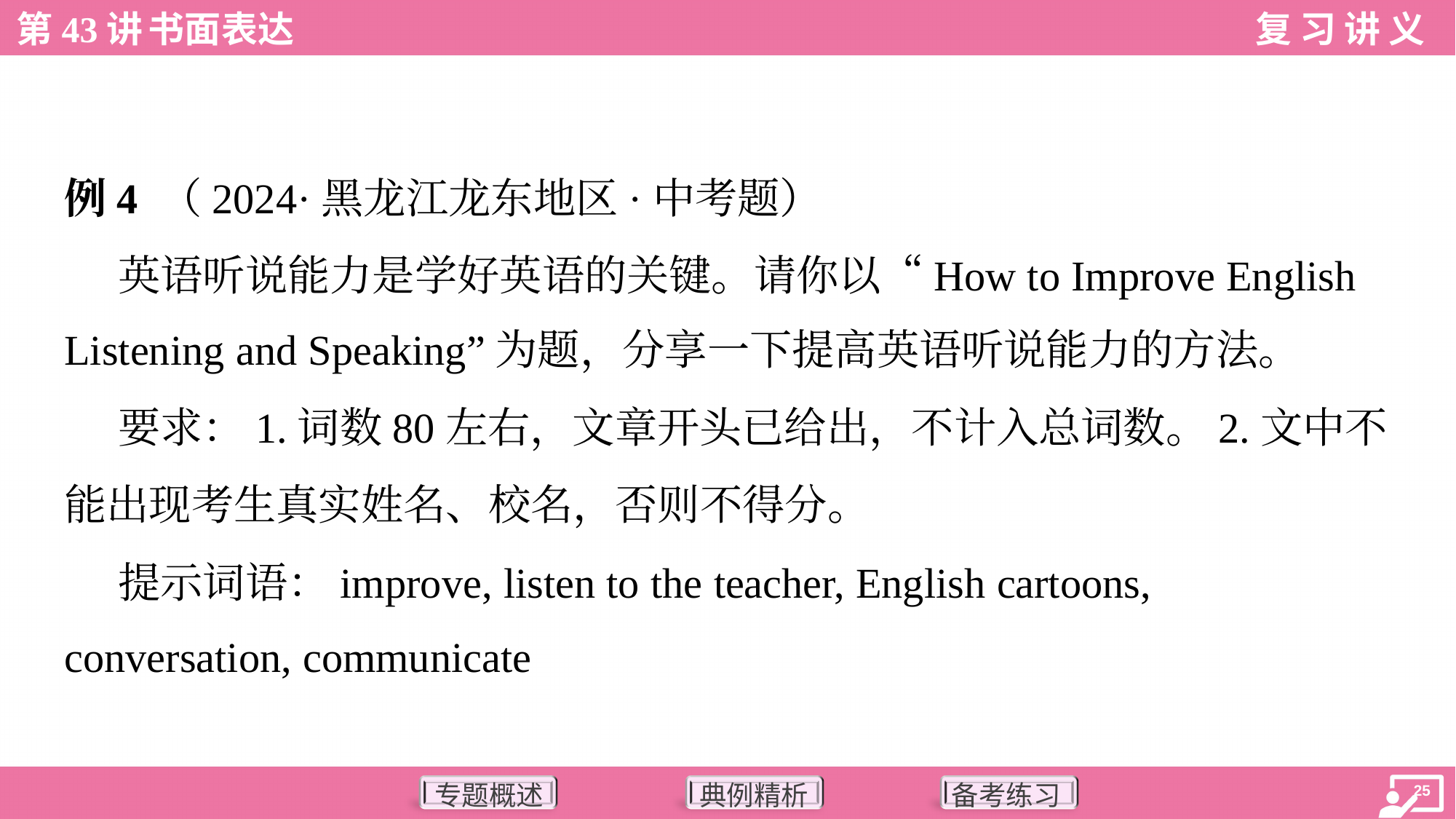

例4 （2024·黑龙江龙东地区·中考题）
    英语听说能力是学好英语的关键。请你以“How to Improve English
Listening and Speaking”为题，分享一下提高英语听说能力的方法。
    要求：1.词数80左右，文章开头已给出，不计入总词数。2.文中不
能出现考生真实姓名、校名，否则不得分。
    提示词语：improve, listen to the teacher, English cartoons,
conversation, communicate